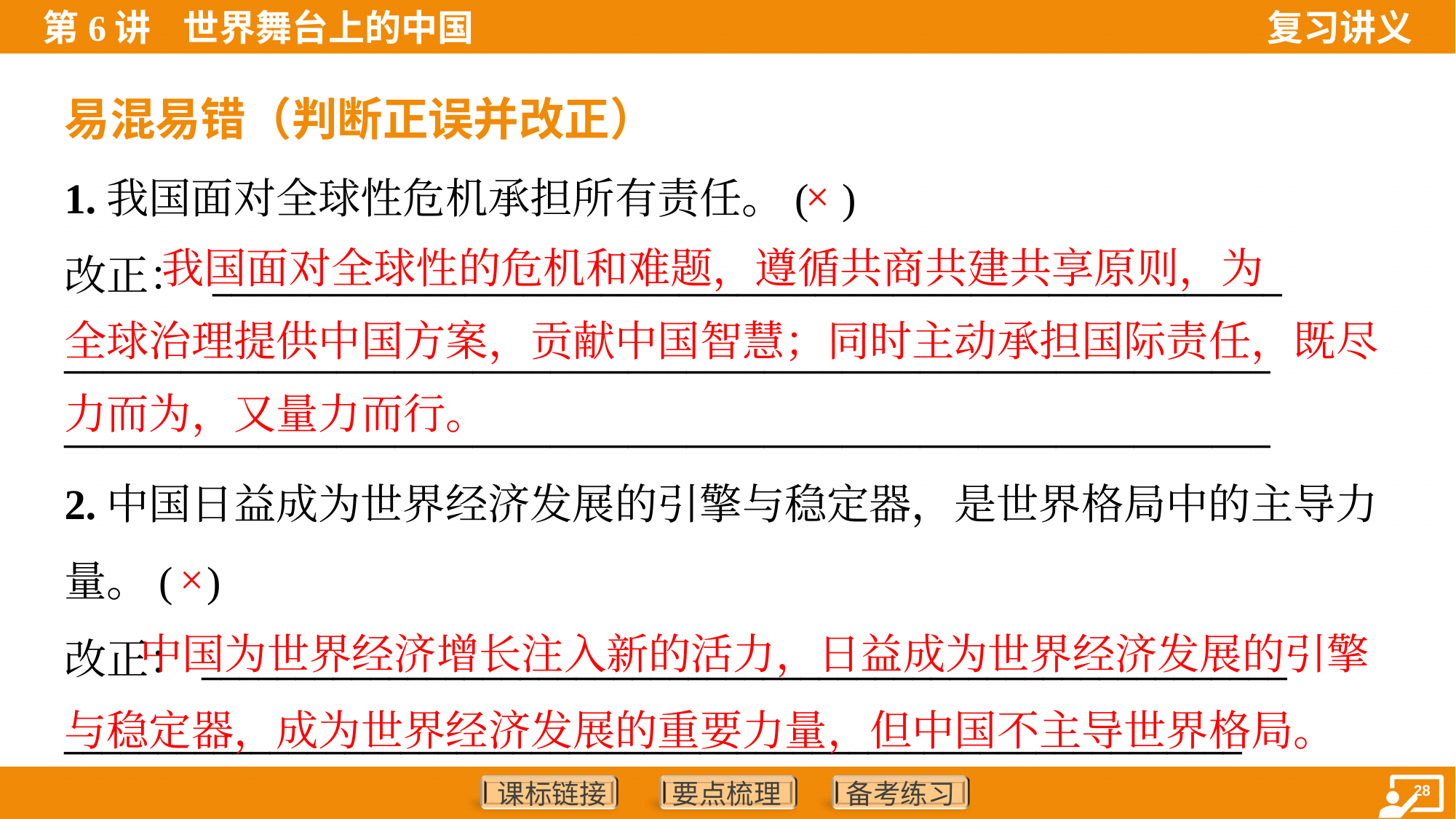

易混易错（判断正误并改正）
1.我国面对全球性危机承担所有责任。(   )
改正： _______________________________________________________
______________________________________________________________
______________________________________________________________
×
        我国面对全球性的危机和难题，遵循共商共建共享原则，为
全球治理提供中国方案，贡献中国智慧；同时主动承担国际责任，既尽
力而为，又量力而行。
2.中国日益成为世界经济发展的引擎与稳定器，是世界格局中的主导力
量。(   )
改正：__________________________________________________________
_______________________________________________________________
×
      中国为世界经济增长注入新的活力，日益成为世界经济发展的引擎与稳定器，成为世界经济发展的重要力量，但中国不主导世界格局。